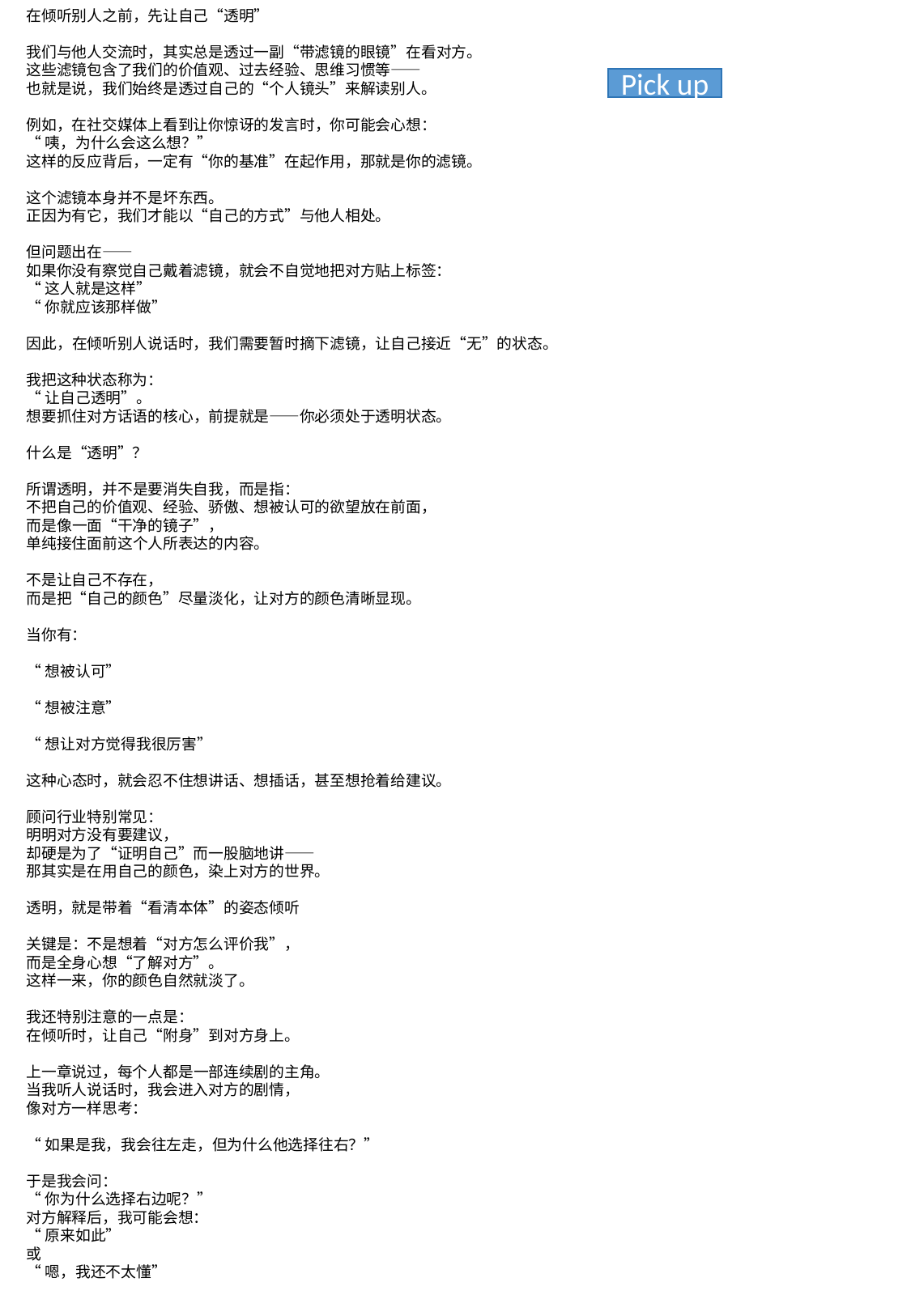

在倾听别人之前，先让自己“透明”

我们与他人交流时，其实总是透过一副“带滤镜的眼镜”在看对方。
这些滤镜包含了我们的价值观、过去经验、思维习惯等——
也就是说，我们始终是透过自己的“个人镜头”来解读别人。

例如，在社交媒体上看到让你惊讶的发言时，你可能会心想：
“咦，为什么会这么想？”
这样的反应背后，一定有“你的基准”在起作用，那就是你的滤镜。

这个滤镜本身并不是坏东西。
正因为有它，我们才能以“自己的方式”与他人相处。

但问题出在——
如果你没有察觉自己戴着滤镜，就会不自觉地把对方贴上标签：
“这人就是这样”
“你就应该那样做”

因此，在倾听别人说话时，我们需要暂时摘下滤镜，让自己接近“无”的状态。

我把这种状态称为：
“让自己透明”。
想要抓住对方话语的核心，前提就是——你必须处于透明状态。

什么是“透明”？

所谓透明，并不是要消失自我，而是指：
不把自己的价值观、经验、骄傲、想被认可的欲望放在前面，
而是像一面“干净的镜子”，
单纯接住面前这个人所表达的内容。

不是让自己不存在，
而是把“自己的颜色”尽量淡化，让对方的颜色清晰显现。

当你有：

“想被认可”

“想被注意”

“想让对方觉得我很厉害”

这种心态时，就会忍不住想讲话、想插话，甚至想抢着给建议。

顾问行业特别常见：
明明对方没有要建议，
却硬是为了“证明自己”而一股脑地讲——
那其实是在用自己的颜色，染上对方的世界。

透明，就是带着“看清本体”的姿态倾听

关键是：不是想着“对方怎么评价我”，
而是全身心想“了解对方”。
这样一来，你的颜色自然就淡了。

我还特别注意的一点是：
在倾听时，让自己“附身”到对方身上。

上一章说过，每个人都是一部连续剧的主角。
当我听人说话时，我会进入对方的剧情，
像对方一样思考：

“如果是我，我会往左走，但为什么他选择往右？”

于是我会问：
“你为什么选择右边呢？”
对方解释后，我可能会想：
“原来如此”
或
“嗯，我还不太懂”

Pick up